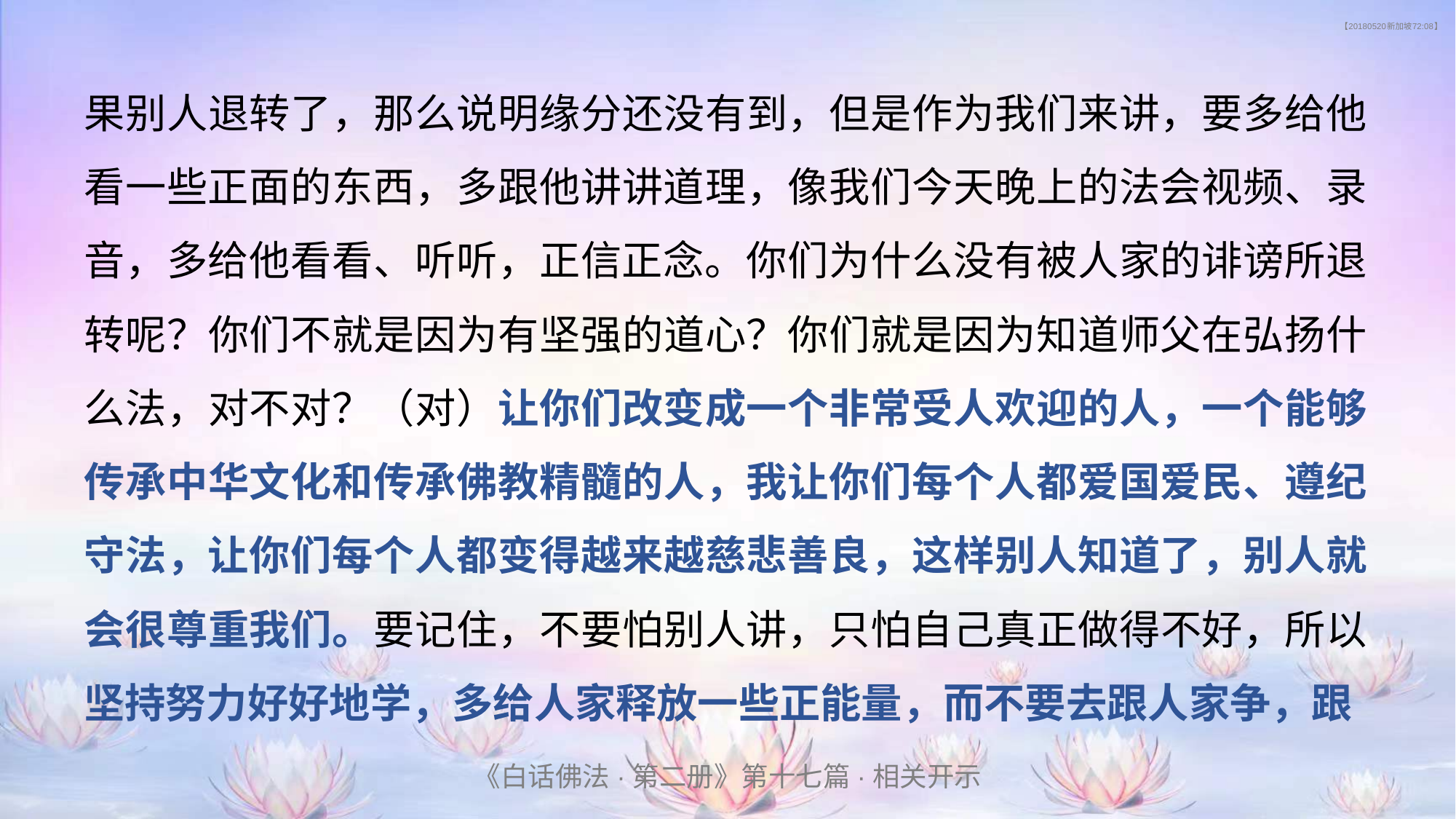

# 【20180520新加坡72:08】
果别人退转了，那么说明缘分还没有到，但是作为我们来讲，要多给他看一些正面的东西，多跟他讲讲道理，像我们今天晚上的法会视频、录音，多给他看看、听听，正信正念。你们为什么没有被人家的诽谤所退转呢？你们不就是因为有坚强的道心？你们就是因为知道师父在弘扬什么法，对不对？（对）让你们改变成一个非常受人欢迎的人，一个能够传承中华文化和传承佛教精髓的人，我让你们每个人都爱国爱民、遵纪守法，让你们每个人都变得越来越慈悲善良，这样别人知道了，别人就会很尊重我们。要记住，不要怕别人讲，只怕自己真正做得不好，所以坚持努力好好地学，多给人家释放一些正能量，而不要去跟人家争，跟
《白话佛法·第二册》第十七篇·相关开示